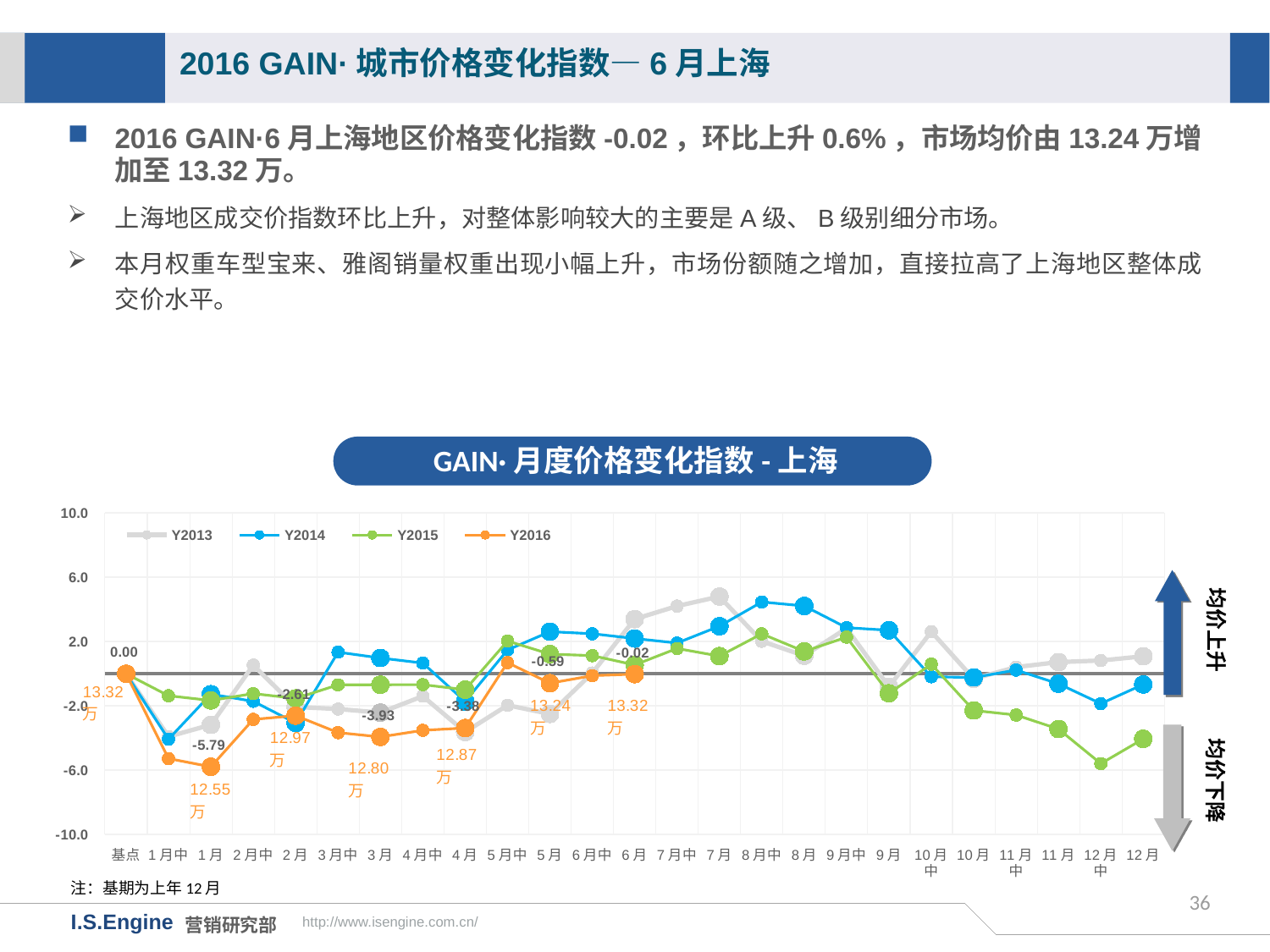

2016 GAIN·城市价格变化指数—6月上海
2016 GAIN·6月上海地区价格变化指数-0.02，环比上升0.6%，市场均价由13.24万增加至13.32万。
上海地区成交价指数环比上升，对整体影响较大的主要是A级、B级别细分市场。
本月权重车型宝来、雅阁销量权重出现小幅上升，市场份额随之增加，直接拉高了上海地区整体成交价水平。

GAIN·月度价格变化指数-上海

[unsupported chart]

均价上升

均价下降

注：基期为上年12月
36